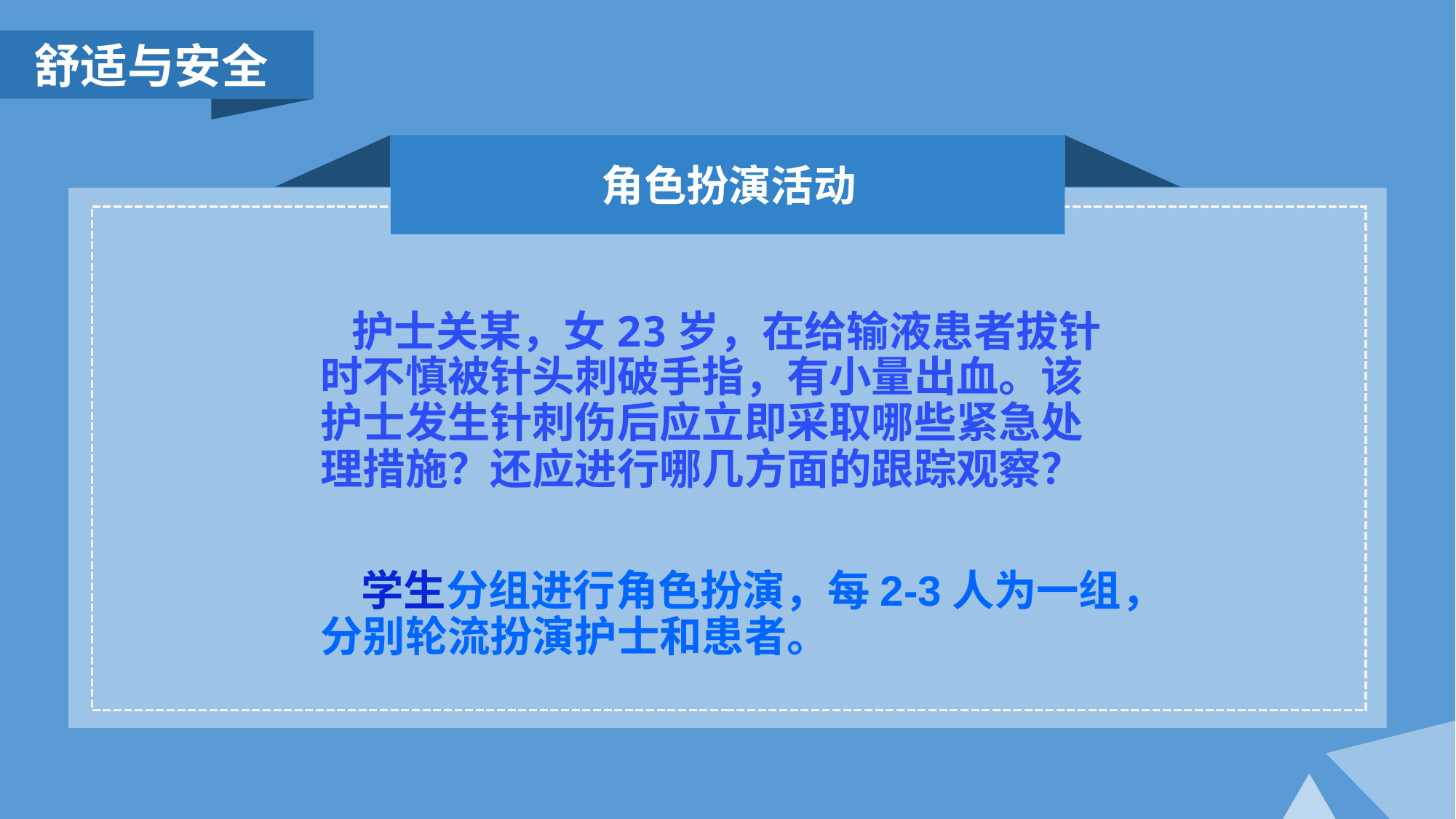

舒适与安全

角色扮演活动

     护士关某，女23岁，在给输液患者拔针时不慎被针头刺破手指，有小量出血。该护士发生针刺伤后应立即采取哪些紧急处理措施？还应进行哪几方面的跟踪观察？

      学生分组进行角色扮演，每2-3人为一组，分别轮流扮演护士和患者。